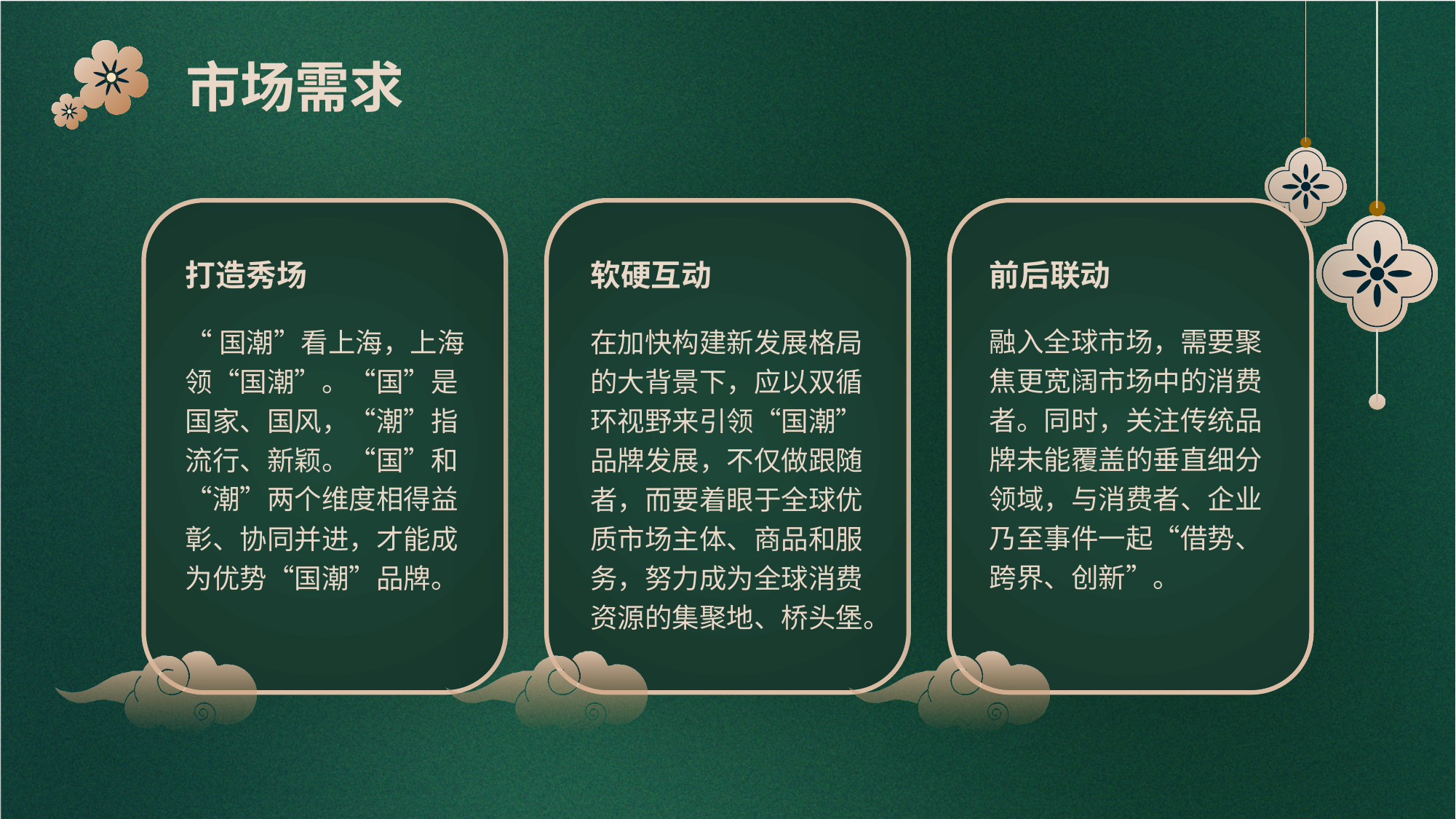

市场需求

前后联动
打造秀场
软硬互动
融入全球市场，需要聚焦更宽阔市场中的消费者。同时，关注传统品牌未能覆盖的垂直细分领域，与消费者、企业乃至事件一起“借势、跨界、创新”。
“国潮”看上海，上海领“国潮”。“国”是国家、国风，“潮”指流行、新颖。“国”和“潮”两个维度相得益彰、协同并进，才能成为优势“国潮”品牌。
在加快构建新发展格局的大背景下，应以双循环视野来引领“国潮”品牌发展，不仅做跟随者，而要着眼于全球优质市场主体、商品和服务，努力成为全球消费资源的集聚地、桥头堡。